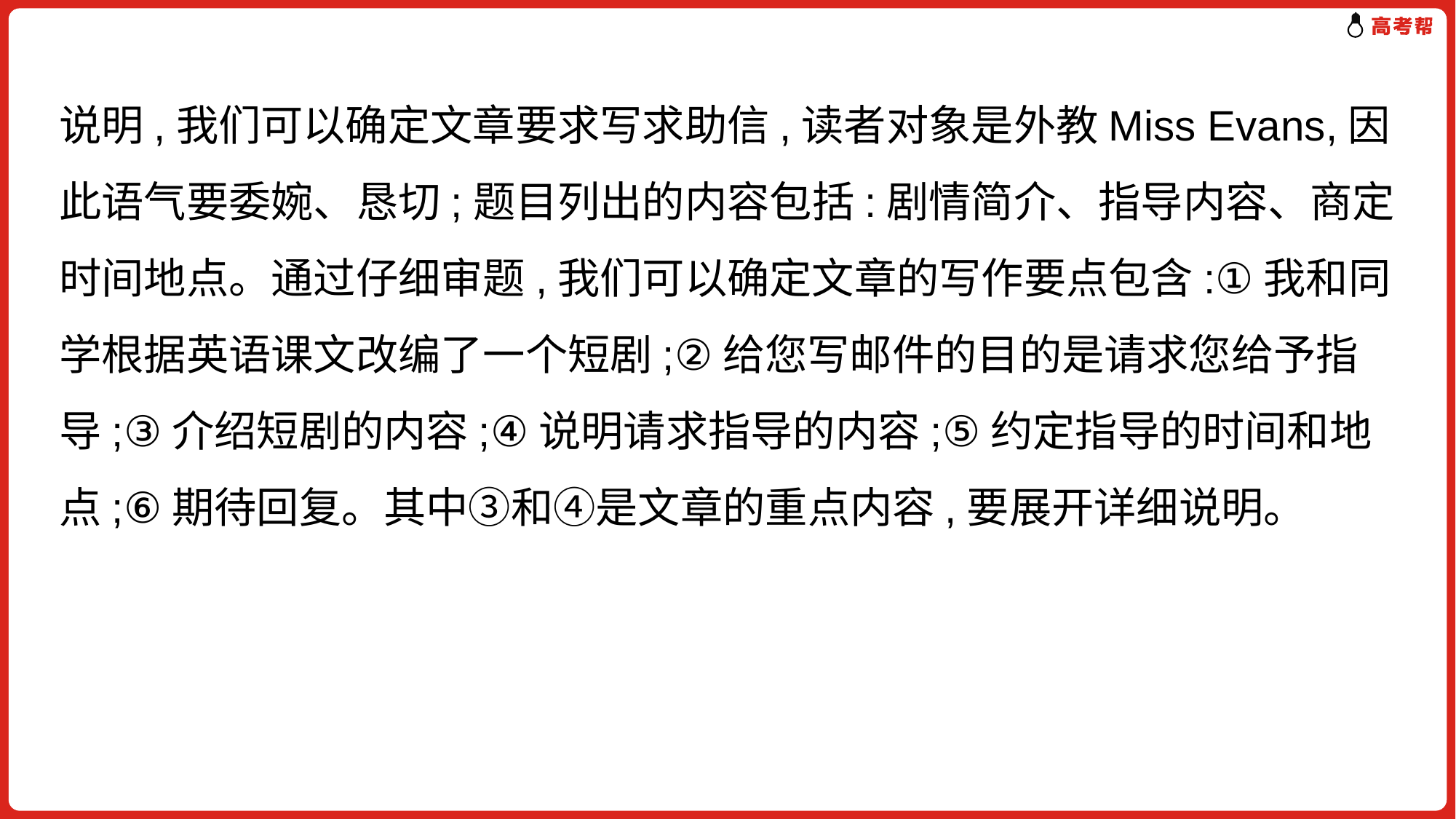

说明,我们可以确定文章要求写求助信,读者对象是外教Miss Evans,因此语气要委婉、恳切;题目列出的内容包括:剧情简介、指导内容、商定时间地点。通过仔细审题,我们可以确定文章的写作要点包含:①我和同学根据英语课文改编了一个短剧;②给您写邮件的目的是请求您给予指导;③介绍短剧的内容;④说明请求指导的内容;⑤约定指导的时间和地点;⑥期待回复。其中③和④是文章的重点内容,要展开详细说明。